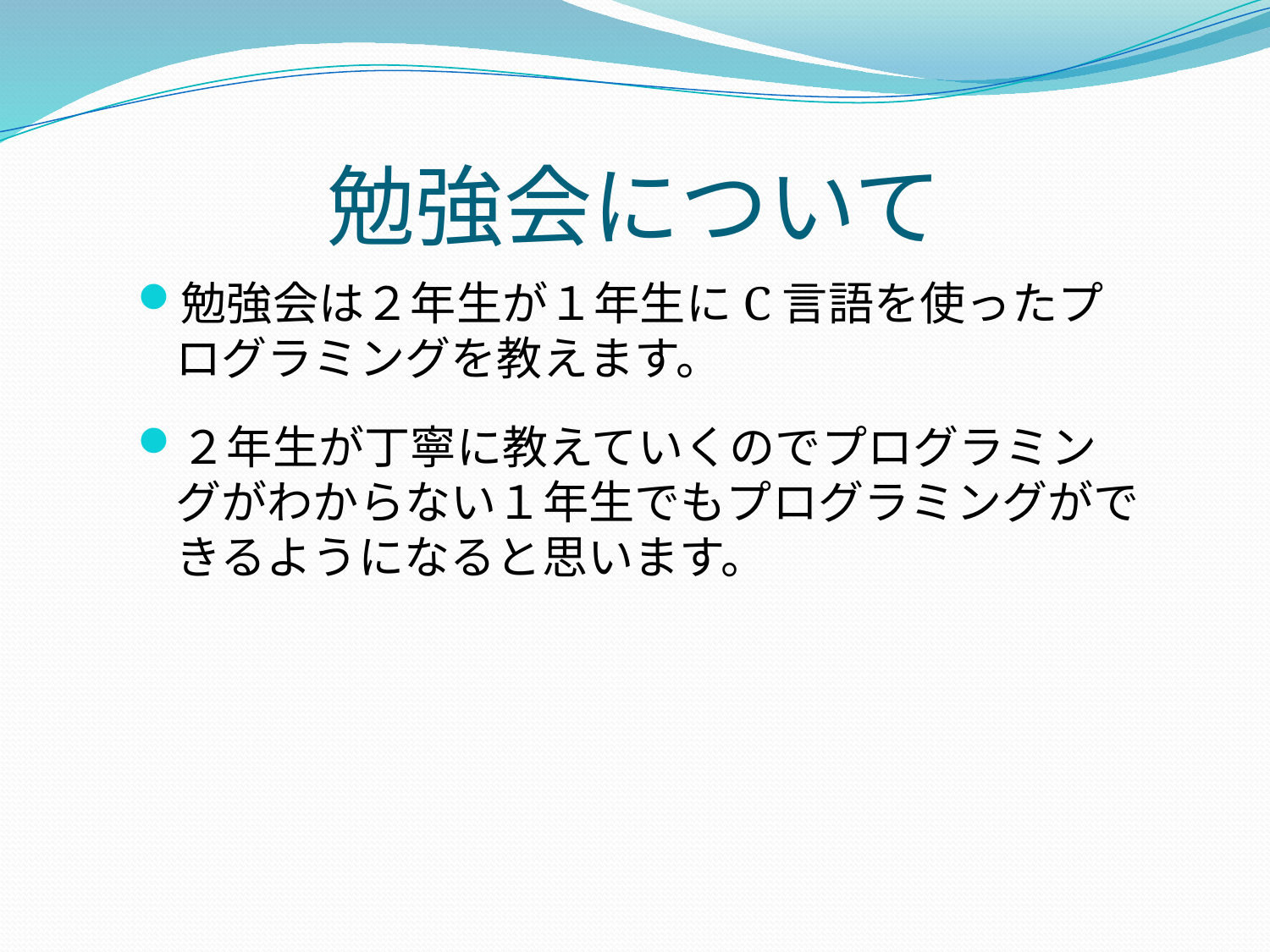

# 勉強会について
勉強会は２年生が１年生にC言語を使ったプログラミングを教えます。

２年生が丁寧に教えていくのでプログラミングがわからない１年生でもプログラミングができるようになると思います。